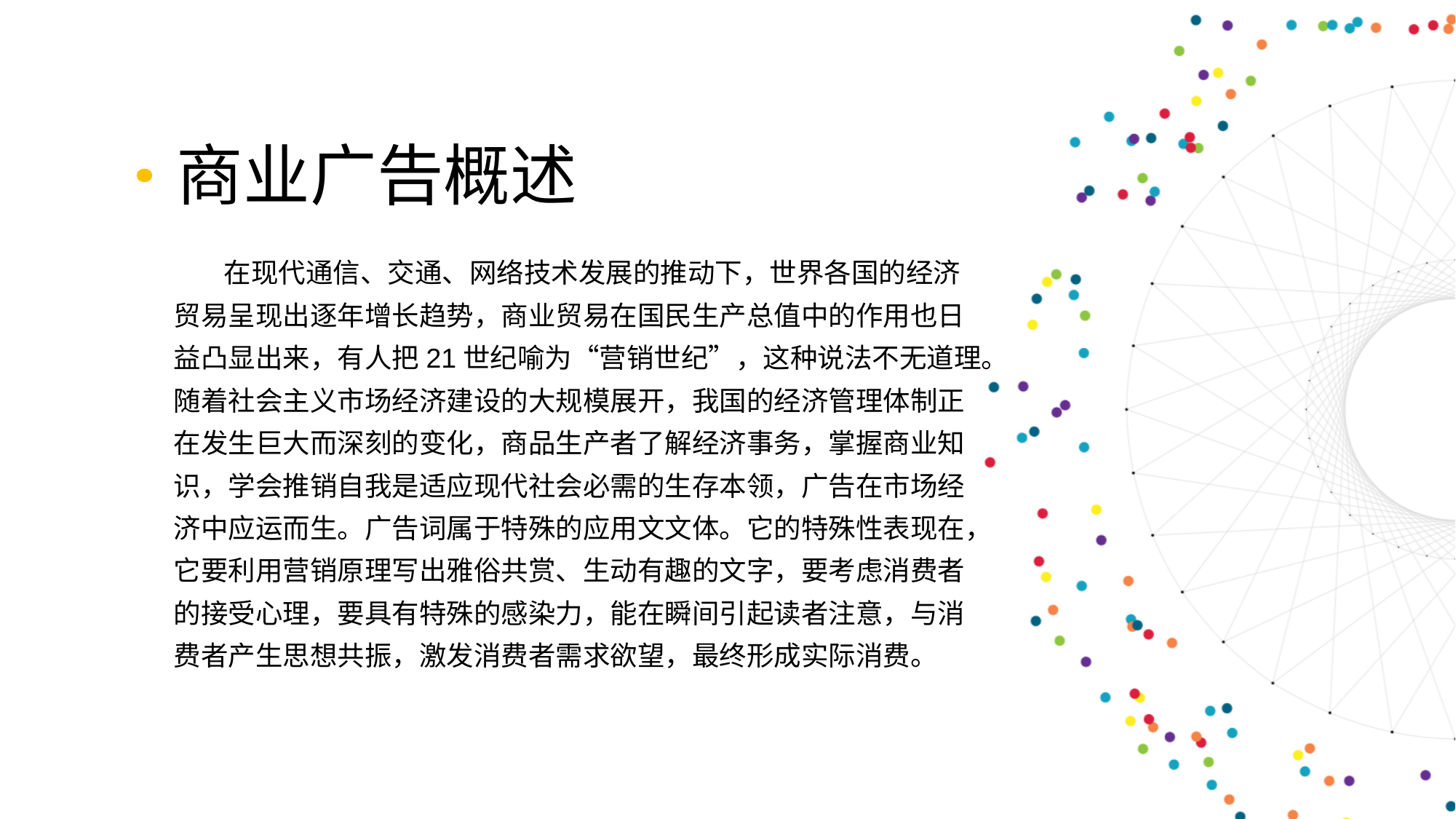

商业广告概述

       在现代通信、交通、网络技术发展的推动下，世界各国的经济贸易呈现出逐年增长趋势，商业贸易在国民生产总值中的作用也日益凸显出来，有人把21世纪喻为“营销世纪”，这种说法不无道理。随着社会主义市场经济建设的大规模展开，我国的经济管理体制正在发生巨大而深刻的变化，商品生产者了解经济事务，掌握商业知识，学会推销自我是适应现代社会必需的生存本领，广告在市场经济中应运而生。广告词属于特殊的应用文文体。它的特殊性表现在，它要利用营销原理写出雅俗共赏、生动有趣的文字，要考虑消费者的接受心理，要具有特殊的感染力，能在瞬间引起读者注意，与消费者产生思想共振，激发消费者需求欲望，最终形成实际消费。